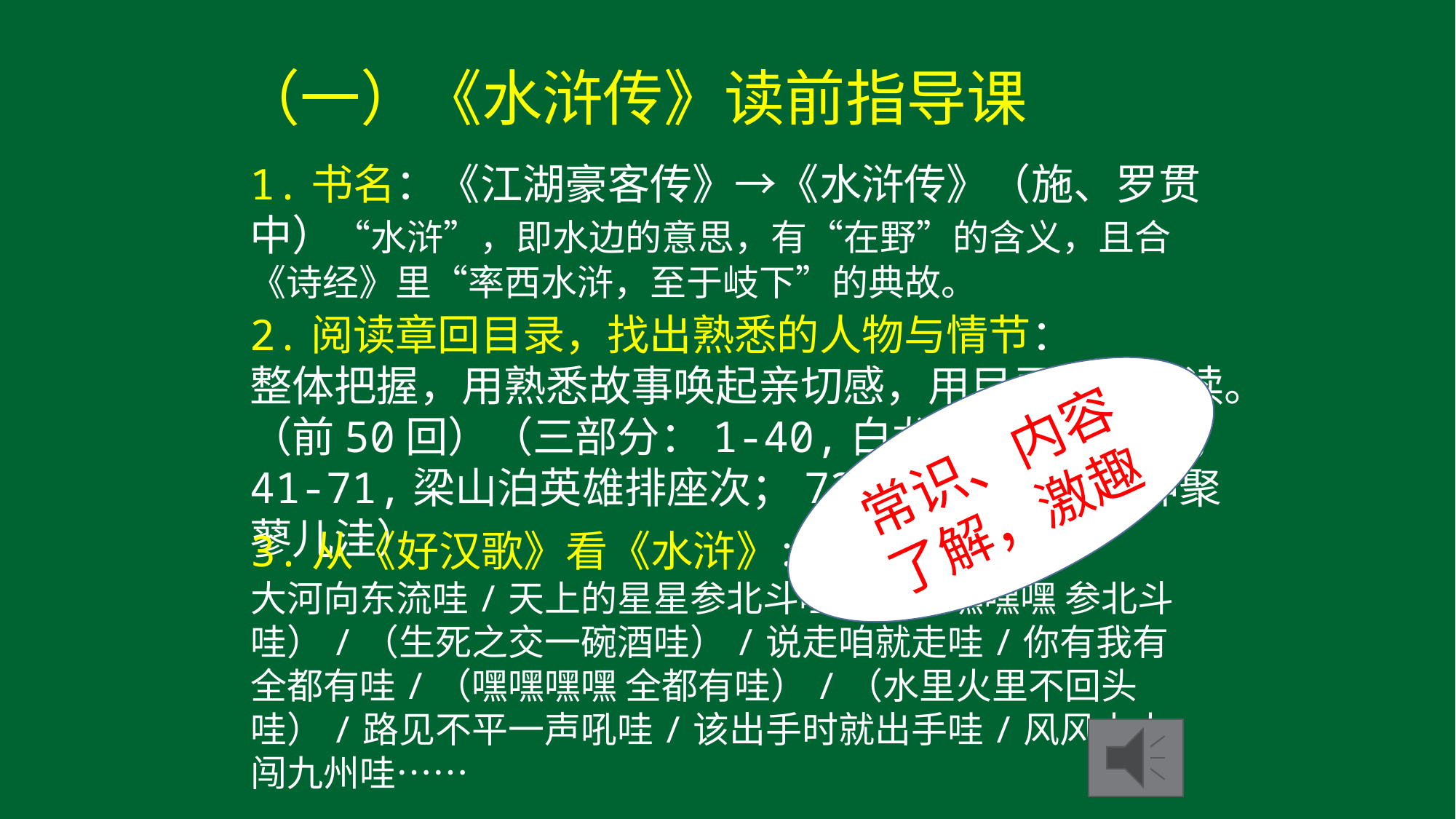

（一）《水浒传》读前指导课
1.书名：《江湖豪客传》→《水浒传》（施、罗贯中）“水浒”，即水边的意思，有“在野”的含义，且合《诗经》里“率西水浒，至于岐下”的典故。
2.阅读章回目录，找出熟悉的人物与情节：
整体把握，用熟悉故事唤起亲切感，用目录吸引阅读。（前50回）（三部分：1-40,白龙庙英雄小聚义；41-71,梁山泊英雄排座次；72-100，宋公明神聚蓼儿洼）
常识、内容了解，激趣
3.从《好汉歌》看《水浒》：
大河向东流哇/天上的星星参北斗哇/（嘿嘿嘿嘿 参北斗哇）/（生死之交一碗酒哇）/说走咱就走哇/你有我有全都有哇/（嘿嘿嘿嘿 全都有哇）/（水里火里不回头哇）/路见不平一声吼哇/该出手时就出手哇/风风火火闯九州哇……